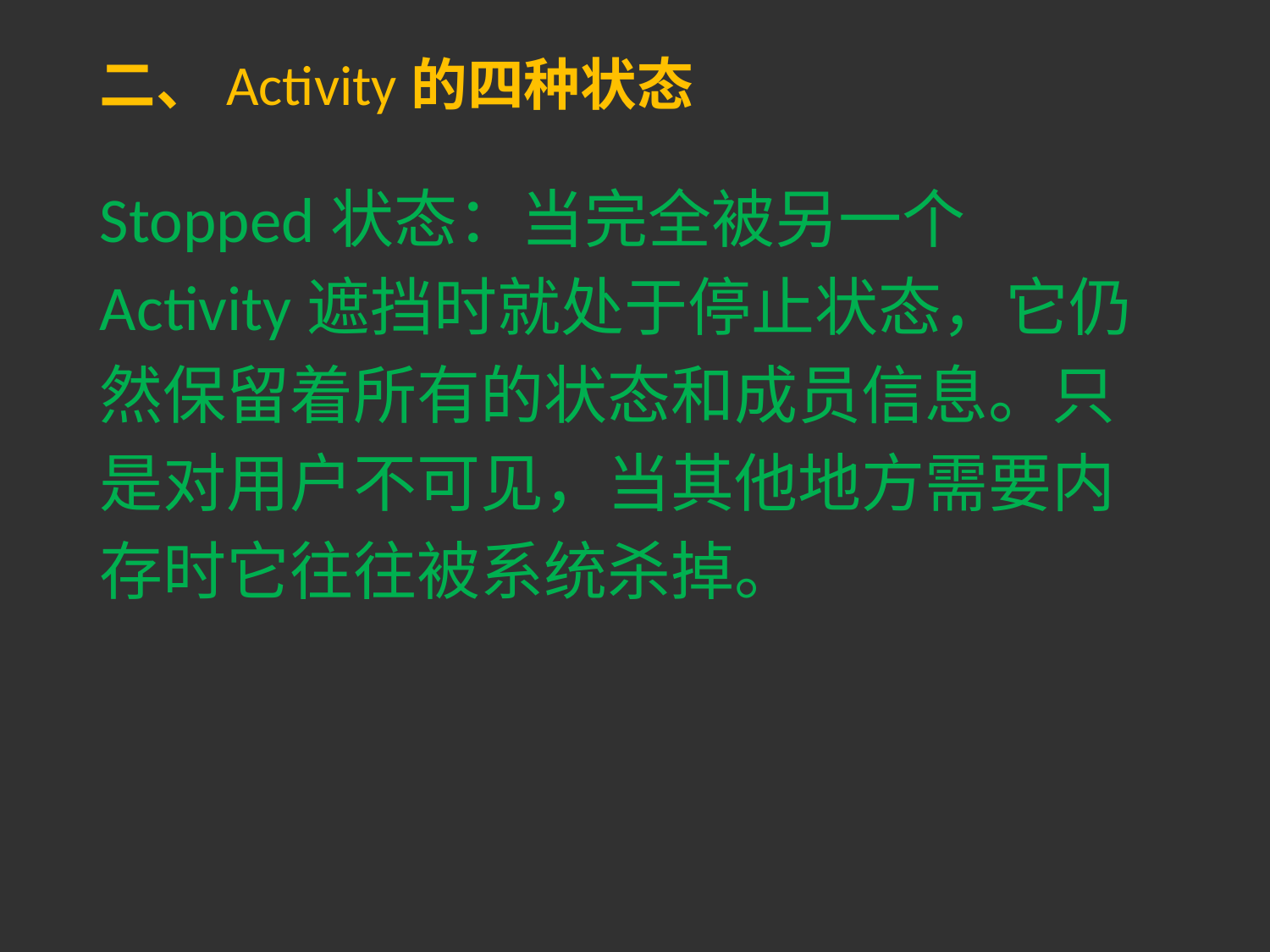

# 二、Activity的四种状态
Stopped状态：当完全被另一个Activity遮挡时就处于停止状态，它仍然保留着所有的状态和成员信息。只是对用户不可见，当其他地方需要内存时它往往被系统杀掉。